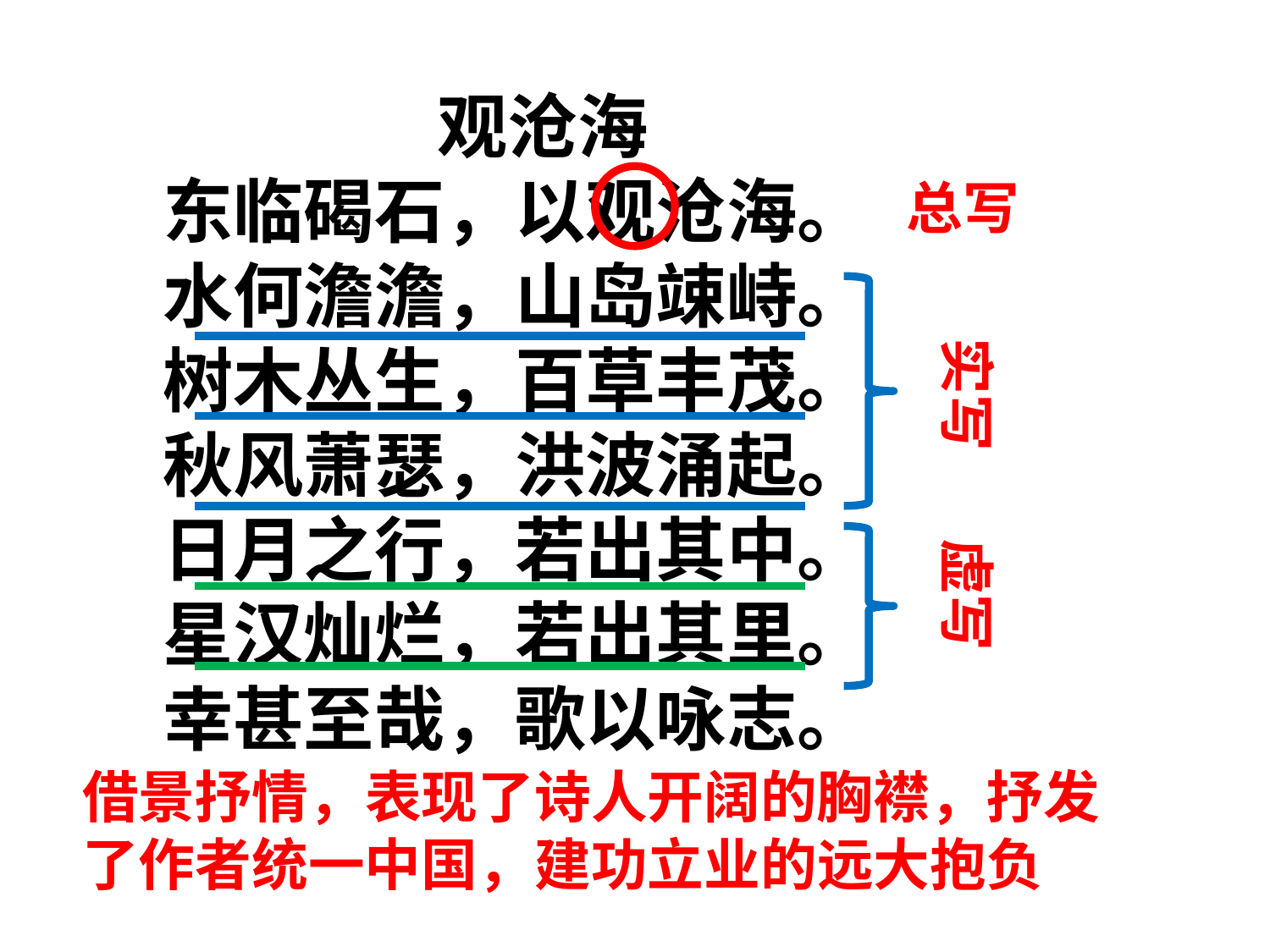

观沧海
东临碣石，以观沧海。
水何澹澹，山岛竦峙。
树木丛生，百草丰茂。
秋风萧瑟，洪波涌起。
日月之行，若出其中。
星汉灿烂，若出其里。
幸甚至哉，歌以咏志。

总写

实写

虚写
借景抒情，表现了诗人开阔的胸襟，抒发了作者统一中国，建功立业的远大抱负